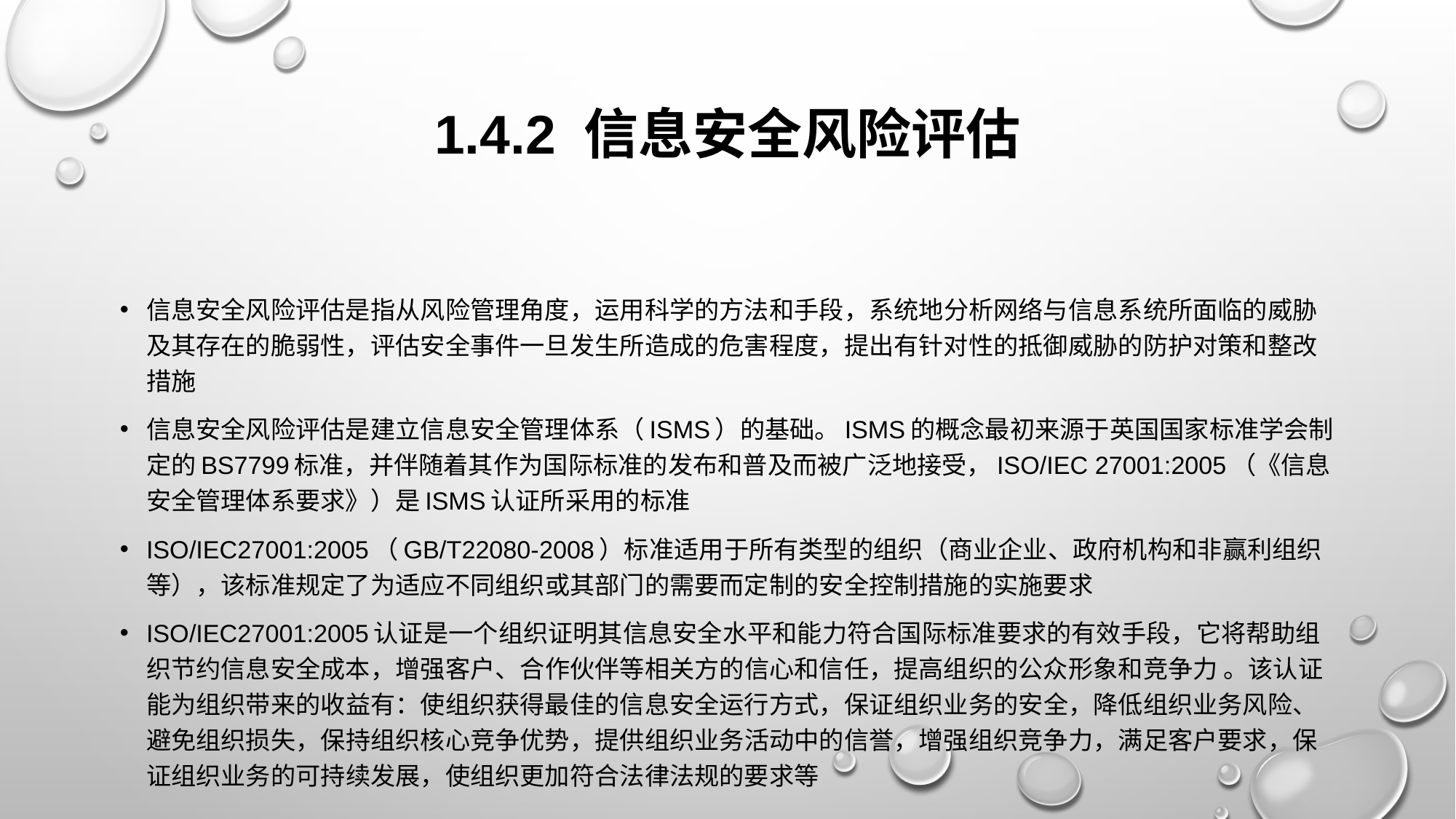

# 1.4.2 信息安全风险评估
信息安全风险评估是指从风险管理角度，运用科学的方法和手段，系统地分析网络与信息系统所面临的威胁及其存在的脆弱性，评估安全事件一旦发生所造成的危害程度，提出有针对性的抵御威胁的防护对策和整改措施
信息安全风险评估是建立信息安全管理体系（ISMS）的基础。ISMS的概念最初来源于英国国家标准学会制定的BS7799标准，并伴随着其作为国际标准的发布和普及而被广泛地接受，ISO/IEC 27001:2005（《信息安全管理体系要求》）是ISMS认证所采用的标准
ISO/IEC27001:2005（GB/T22080-2008）标准适用于所有类型的组织（商业企业、政府机构和非赢利组织等），该标准规定了为适应不同组织或其部门的需要而定制的安全控制措施的实施要求
ISO/IEC27001:2005认证是一个组织证明其信息安全水平和能力符合国际标准要求的有效手段，它将帮助组织节约信息安全成本，增强客户、合作伙伴等相关方的信心和信任，提高组织的公众形象和竞争力 。该认证能为组织带来的收益有：使组织获得最佳的信息安全运行方式，保证组织业务的安全，降低组织业务风险、避免组织损失，保持组织核心竞争优势，提供组织业务活动中的信誉，增强组织竞争力，满足客户要求，保证组织业务的可持续发展，使组织更加符合法律法规的要求等